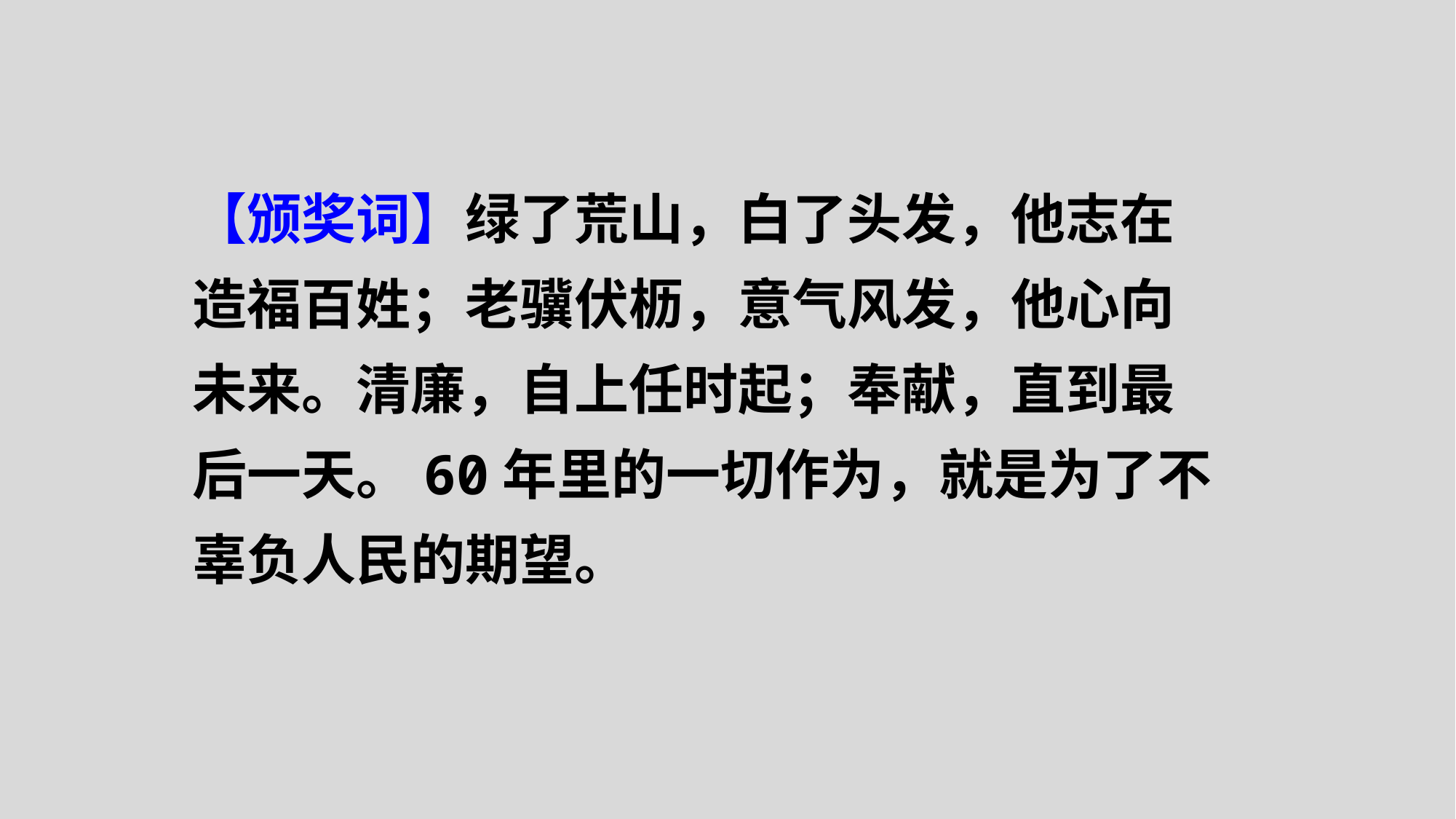

【颁奖词】绿了荒山，白了头发，他志在造福百姓；老骥伏枥，意气风发，他心向未来。清廉，自上任时起；奉献，直到最后一天。60年里的一切作为，就是为了不辜负人民的期望。